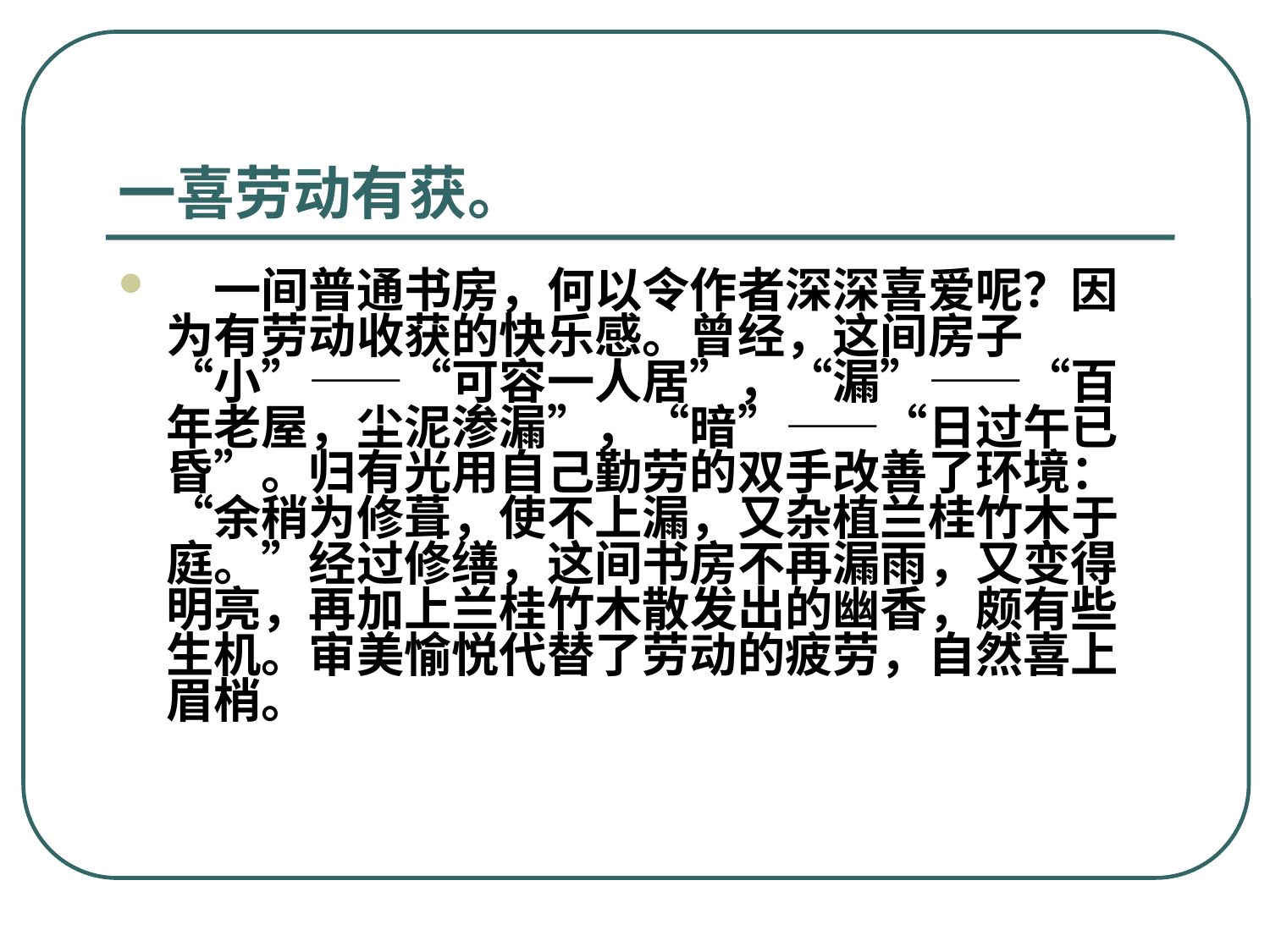

# 一喜劳动有获。
　一间普通书房，何以令作者深深喜爱呢？因为有劳动收获的快乐感。曾经，这间房子“小”——“可容一人居”，“漏”——“百年老屋，尘泥渗漏”，“暗”——“日过午已昏”。归有光用自己勤劳的双手改善了环境：“余稍为修葺，使不上漏，又杂植兰桂竹木于庭。”经过修缮，这间书房不再漏雨，又变得明亮，再加上兰桂竹木散发出的幽香，颇有些生机。审美愉悦代替了劳动的疲劳，自然喜上眉梢。